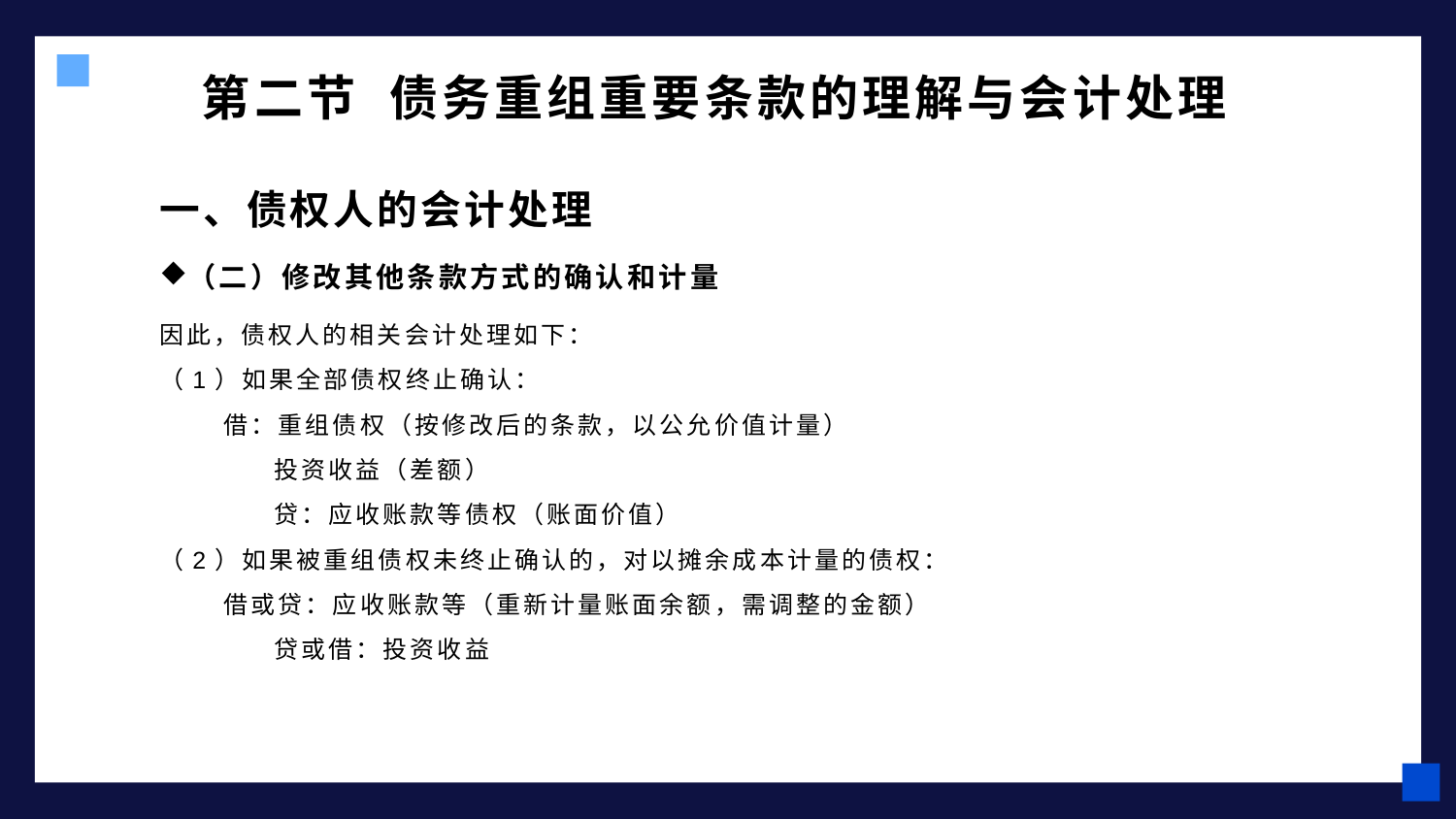

# 第二节  债务重组重要条款的理解与会计处理
一、债权人的会计处理
（二）修改其他条款方式的确认和计量
因此，债权人的相关会计处理如下：
（1）如果全部债权终止确认：
       借：重组债权（按修改后的条款，以公允价值计量）
             投资收益（差额）
             贷：应收账款等债权（账面价值）
（2）如果被重组债权未终止确认的，对以摊余成本计量的债权：
       借或贷：应收账款等（重新计量账面余额，需调整的金额）
             贷或借：投资收益